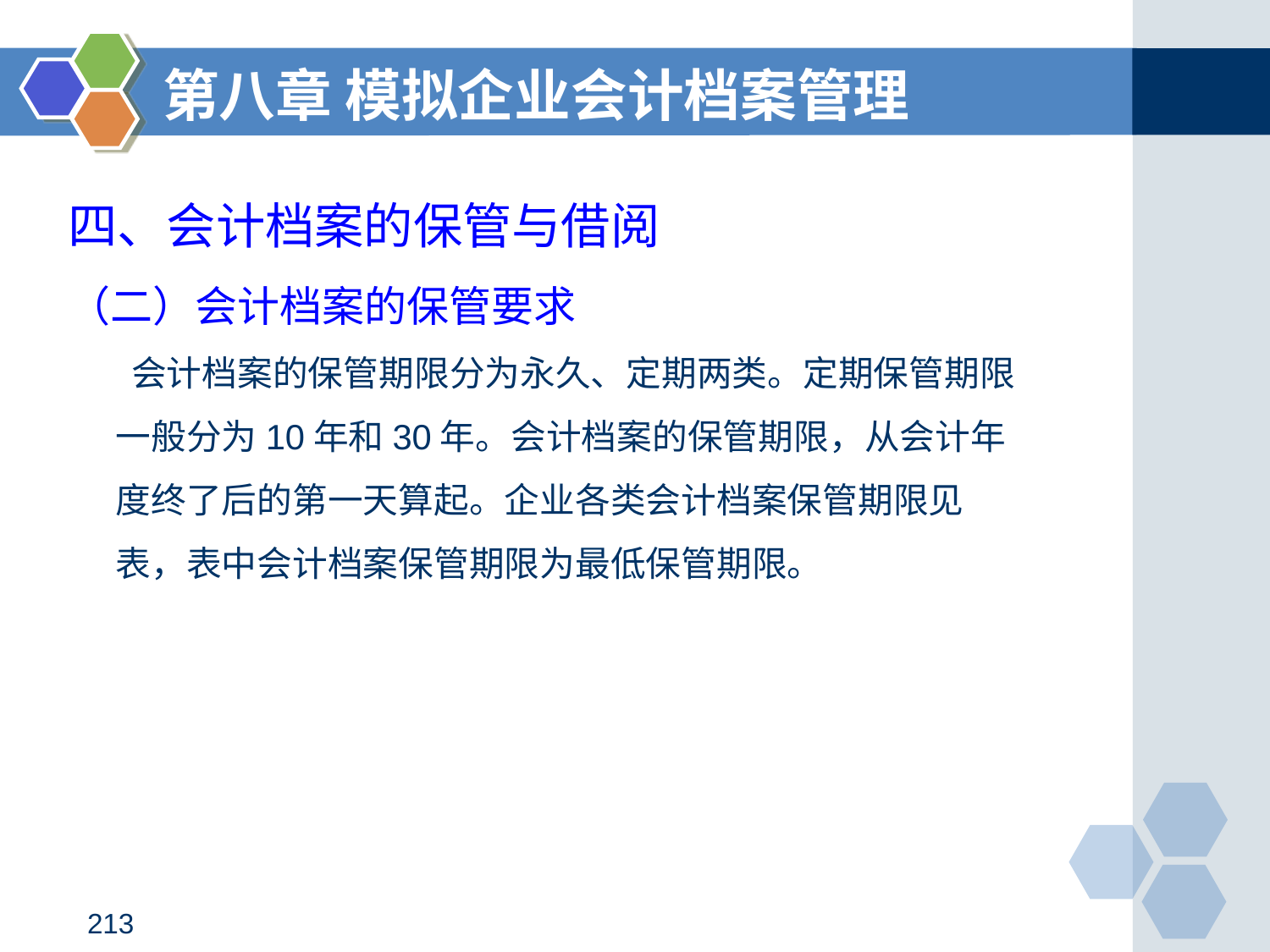

第八章 模拟企业会计档案管理
# 四、会计档案的保管与借阅
（二）会计档案的保管要求
       会计档案的保管期限分为永久、定期两类。定期保管期限一般分为10年和30年。会计档案的保管期限，从会计年度终了后的第一天算起。企业各类会计档案保管期限见表，表中会计档案保管期限为最低保管期限。